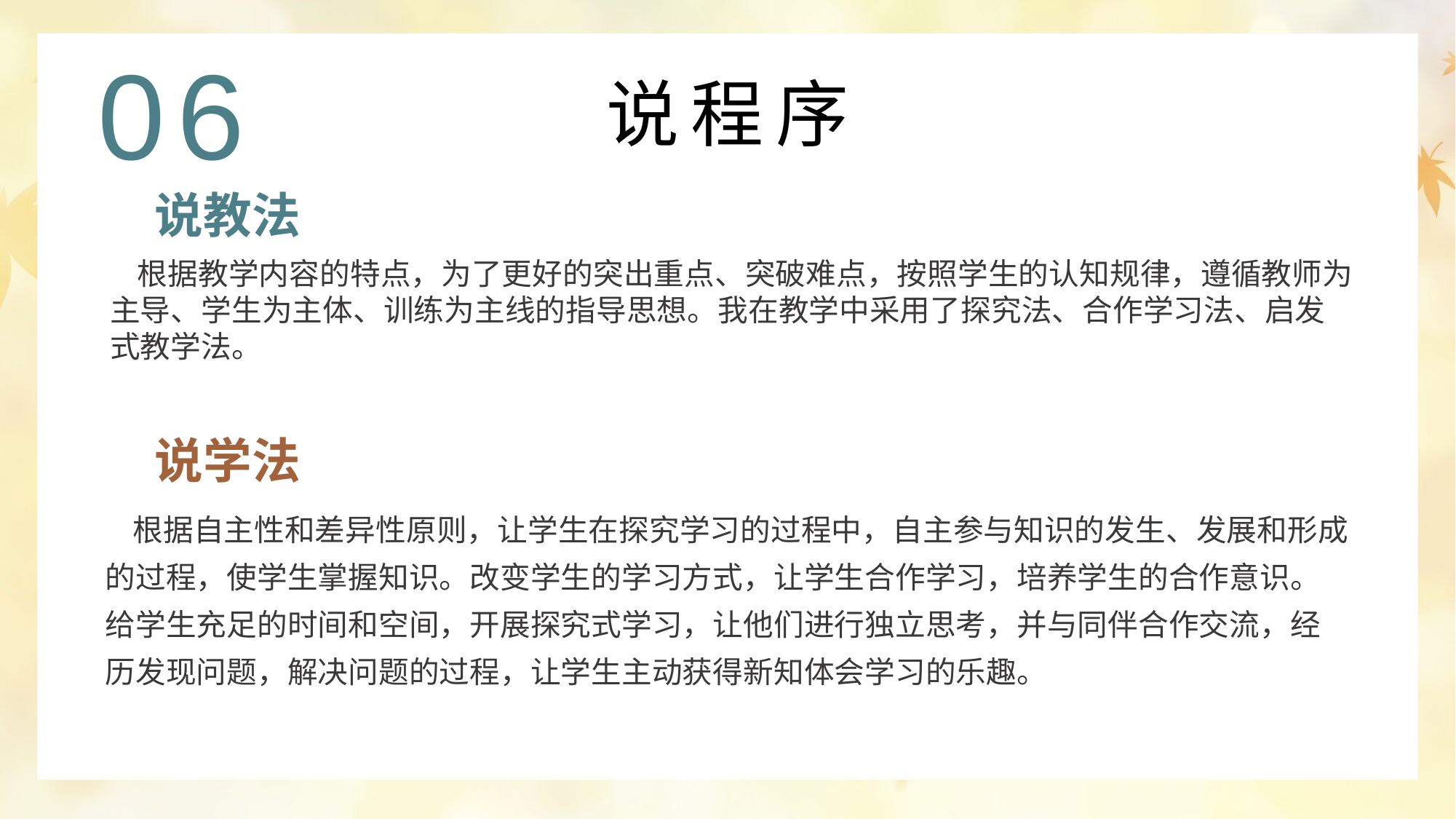

06

说程序
说教法
   根据教学内容的特点，为了更好的突出重点、突破难点，按照学生的认知规律，遵循教师为主导、学生为主体、训练为主线的指导思想。我在教学中采用了探究法、合作学习法、启发式教学法。
说学法
   根据自主性和差异性原则，让学生在探究学习的过程中，自主参与知识的发生、发展和形成的过程，使学生掌握知识。改变学生的学习方式，让学生合作学习，培养学生的合作意识。给学生充足的时间和空间，开展探究式学习，让他们进行独立思考，并与同伴合作交流，经历发现问题，解决问题的过程，让学生主动获得新知体会学习的乐趣。